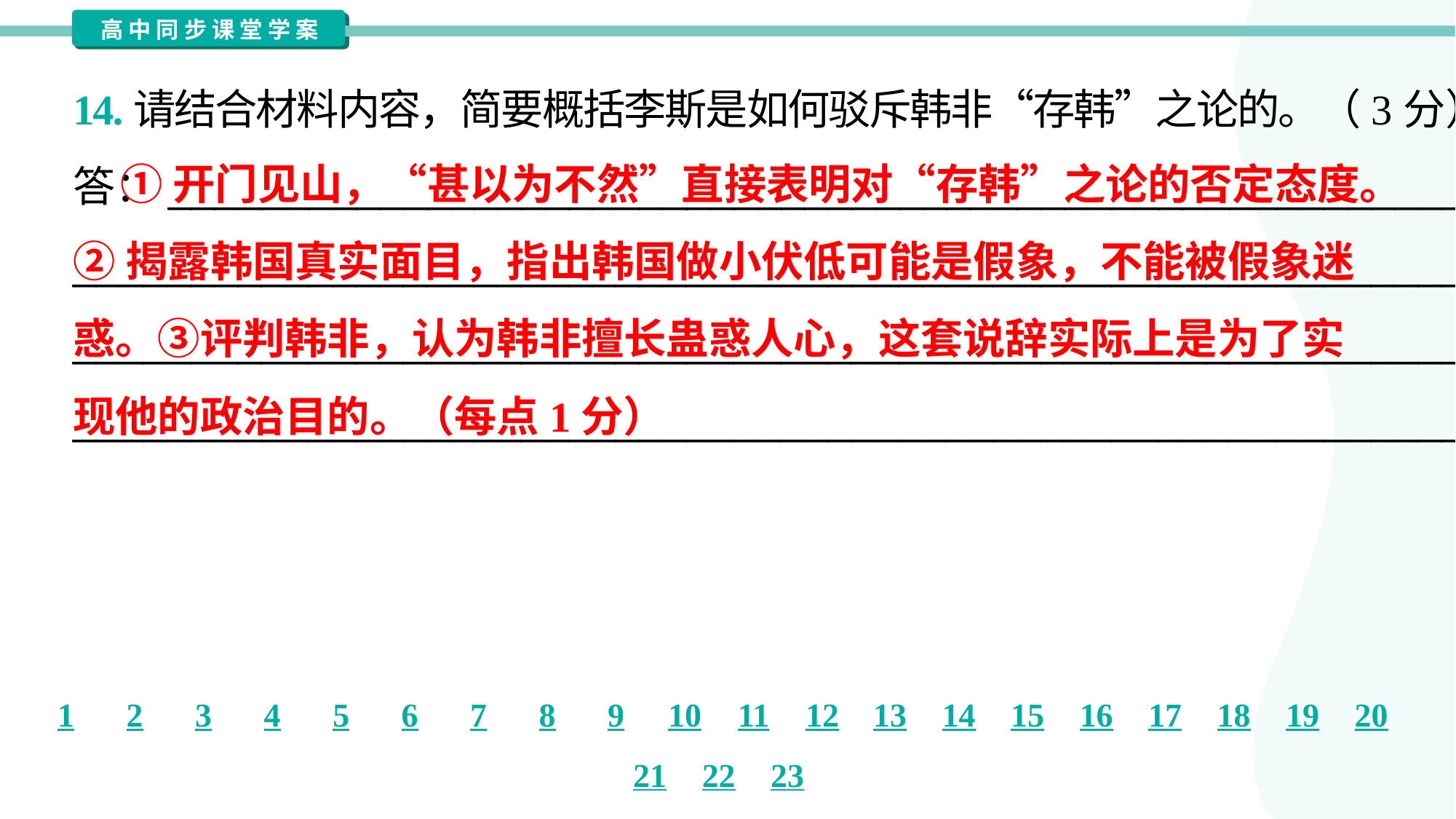

14.请结合材料内容，简要概括李斯是如何驳斥韩非“存韩”之论的。（3分）
答：_________________________________________________________
_____________________________________________________________
_____________________________________________________________
_____________________________________________________________
     ①开门见山，“甚以为不然”直接表明对“存韩”之论的否定态度。
②揭露韩国真实面目，指出韩国做小伏低可能是假象，不能被假象迷
惑。③评判韩非，认为韩非擅长蛊惑人心，这套说辞实际上是为了实
现他的政治目的。（每点1分）